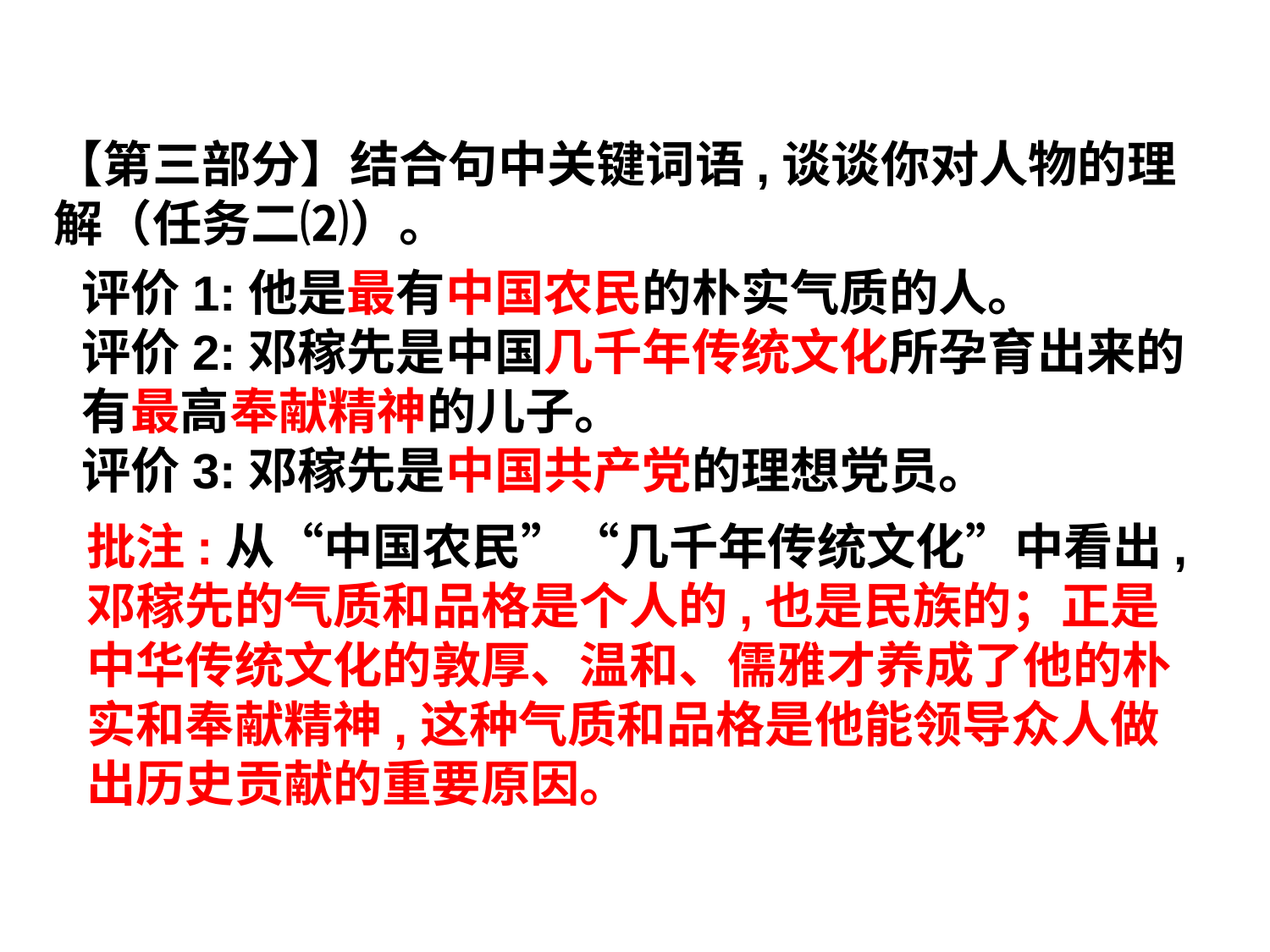

【第三部分】结合句中关键词语,谈谈你对人物的理解（任务二⑵）。
评价1:他是最有中国农民的朴实气质的人。
评价2:邓稼先是中国几千年传统文化所孕育出来的有最高奉献精神的儿子。
评价3:邓稼先是中国共产党的理想党员。
批注:从“中国农民”“几千年传统文化”中看出,邓稼先的气质和品格是个人的,也是民族的；正是中华传统文化的敦厚、温和、儒雅才养成了他的朴实和奉献精神,这种气质和品格是他能领导众人做出历史贡献的重要原因。